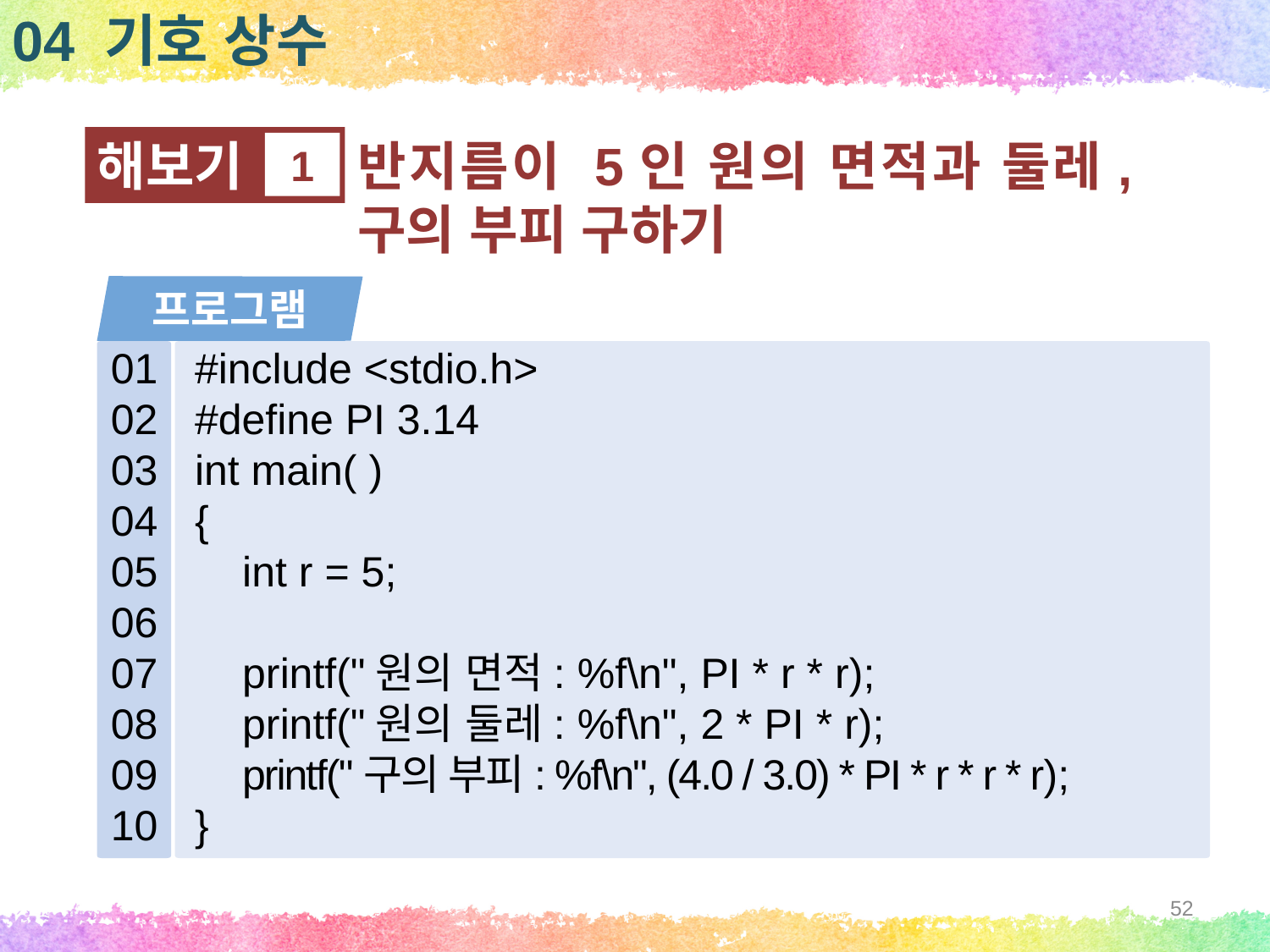

04 기호 상수
반지름이 5인 원의 면적과 둘레, 구의 부피 구하기
해보기
1
프로그램
01
02
03
04
05
06
07
08
09
10
#include <stdio.h>
#define PI 3.14
int main( )
{
    int r = 5;

    printf("원의 면적: %f\n", PI * r * r);
    printf("원의 둘레: %f\n", 2 * PI * r);
    printf("구의 부피: %f\n", (4.0 / 3.0) * PI * r * r * r);
}
52